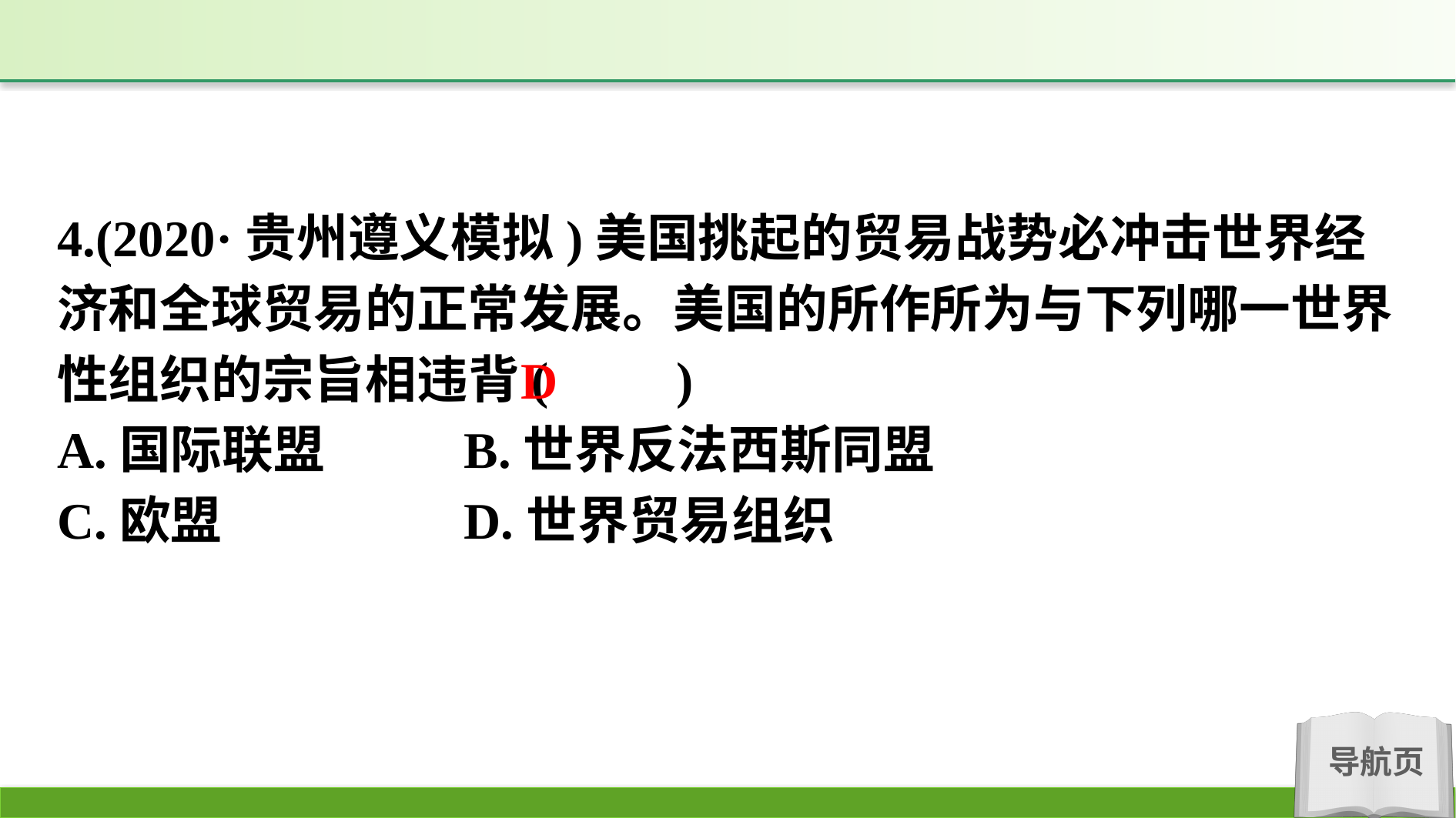

4.(2020·贵州遵义模拟)美国挑起的贸易战势必冲击世界经济和全球贸易的正常发展。美国的所作所为与下列哪一世界性组织的宗旨相违背(　　)
A.国际联盟		B.世界反法西斯同盟
C.欧盟			D.世界贸易组织
D